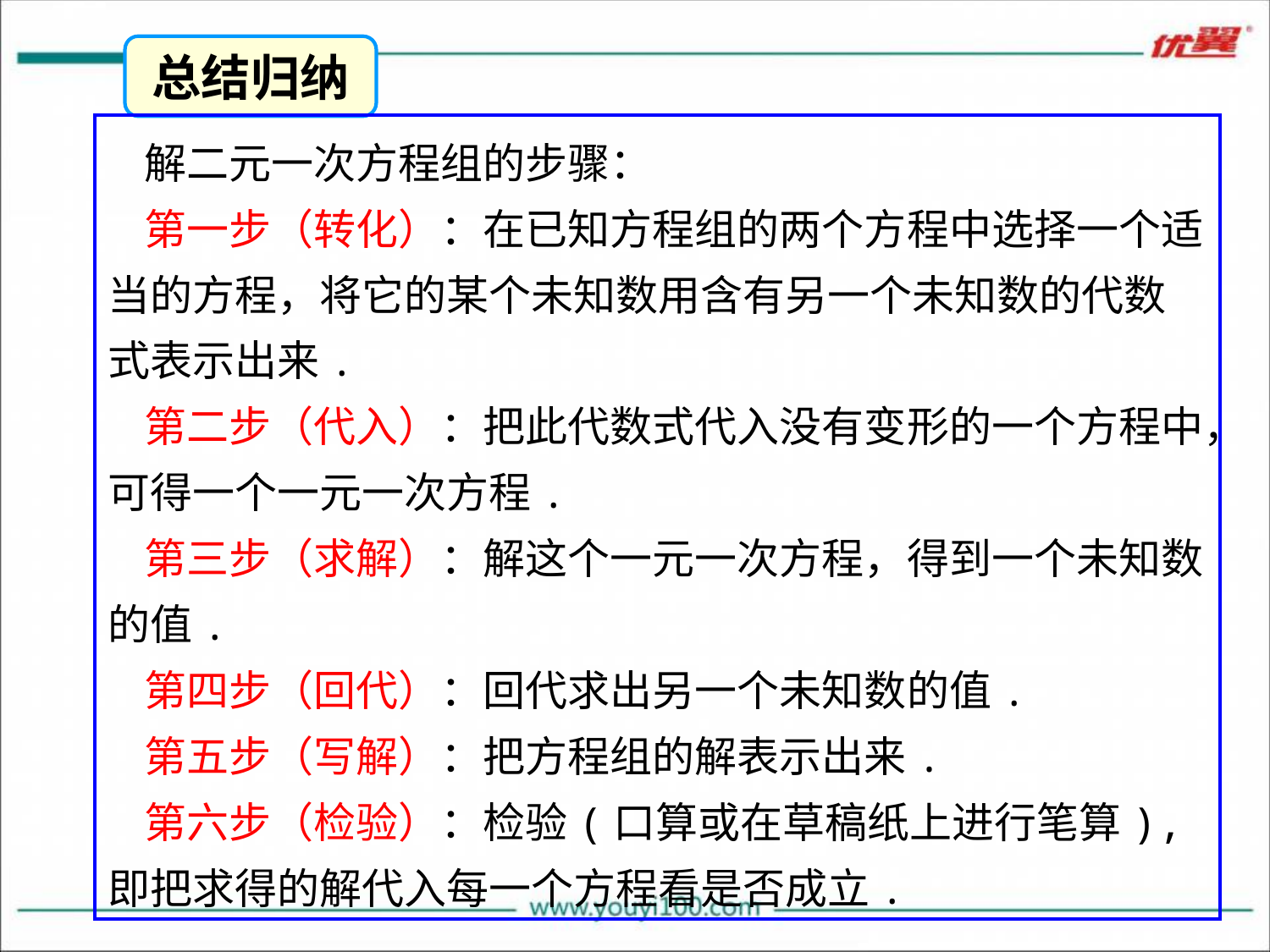

总结归纳
解二元一次方程组的步骤：
第一步（转化）：在已知方程组的两个方程中选择一个适当的方程，将它的某个未知数用含有另一个未知数的代数式表示出来.
第二步（代入）：把此代数式代入没有变形的一个方程中，可得一个一元一次方程.
第三步（求解）：解这个一元一次方程，得到一个未知数的值.
第四步（回代）：回代求出另一个未知数的值.
第五步（写解）：把方程组的解表示出来.
第六步（检验）：检验(口算或在草稿纸上进行笔算),即把求得的解代入每一个方程看是否成立.